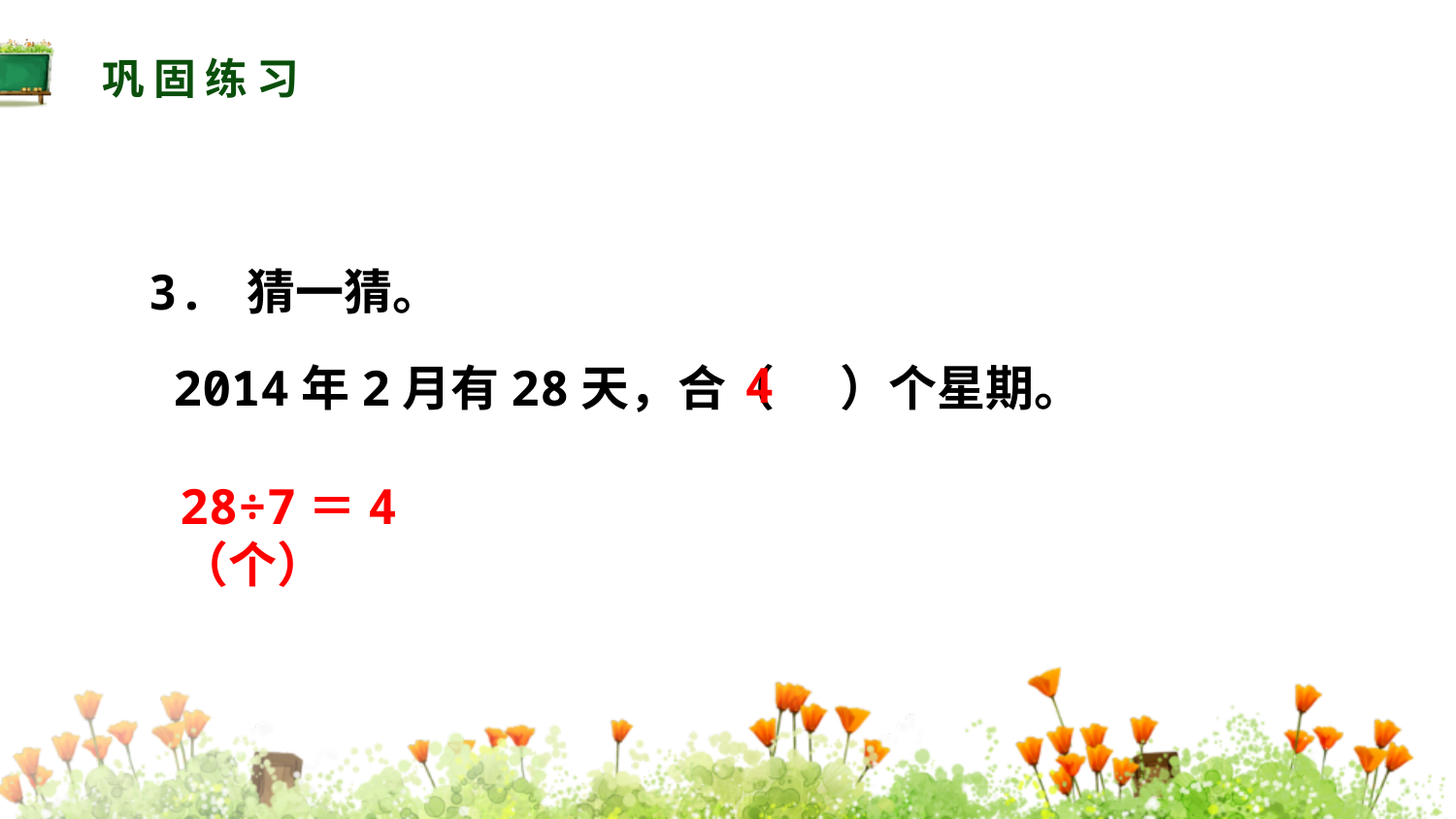

巩固练习
3. 猜一猜。
4
2014年2月有28天，合（      ）个星期。

28÷7＝4（个）